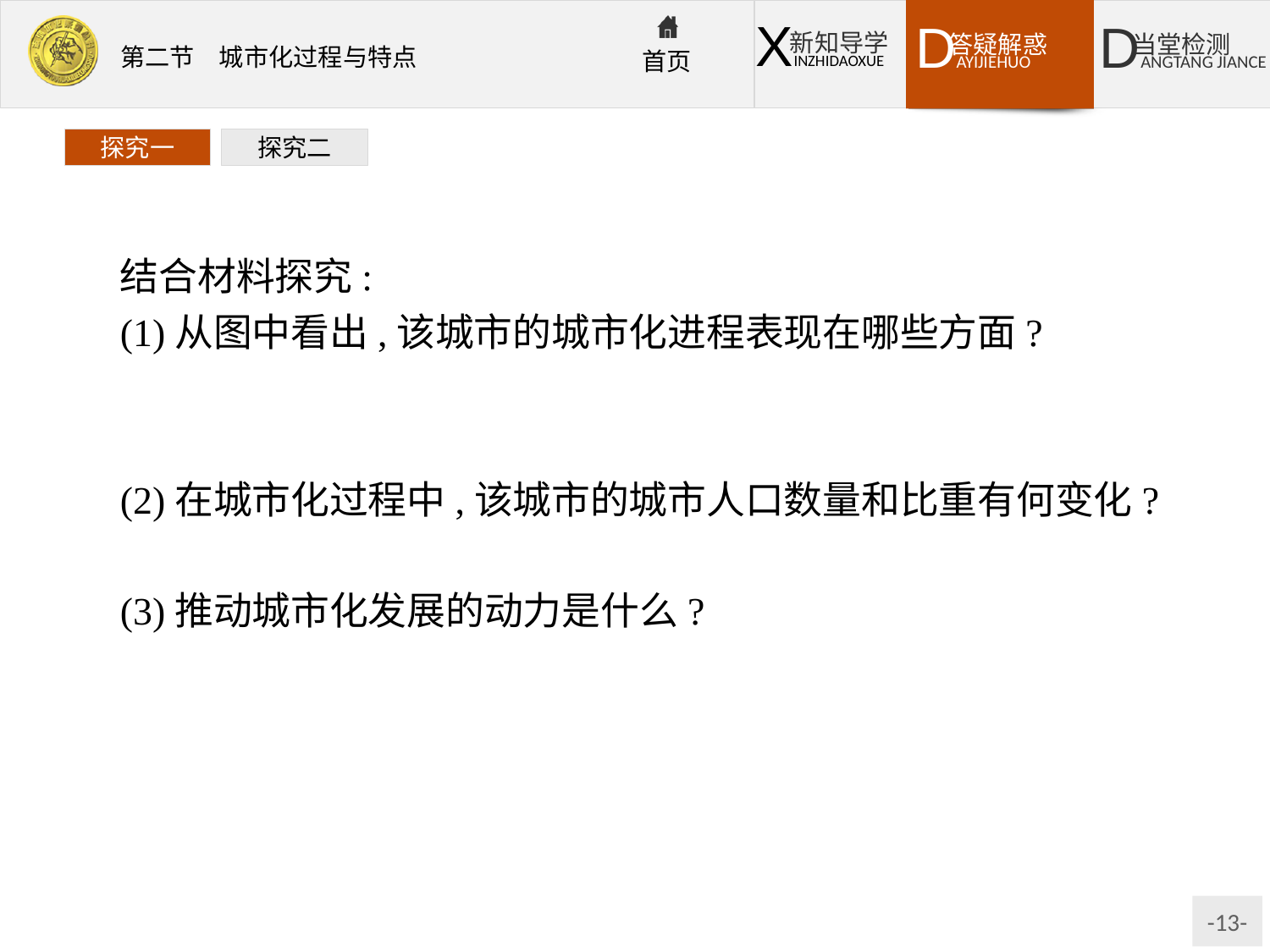

探究一
探究二
结合材料探究:
(1)从图中看出,该城市的城市化进程表现在哪些方面?
提示城市区域扩大,人口向郊区迁移,工厂向郊区迁移,郊区新建有商场和公园绿地,建设卫星城和高速公路。
(2)在城市化过程中,该城市的城市人口数量和比重有何变化?
提示城市人口数量增加,城市人口占总人口的比重上升。
(3)推动城市化发展的动力是什么?
提示推动城市化发展的主要动力是社会经济的发展。一般来说,经济越发达,城市化水平越高,反之就越低。